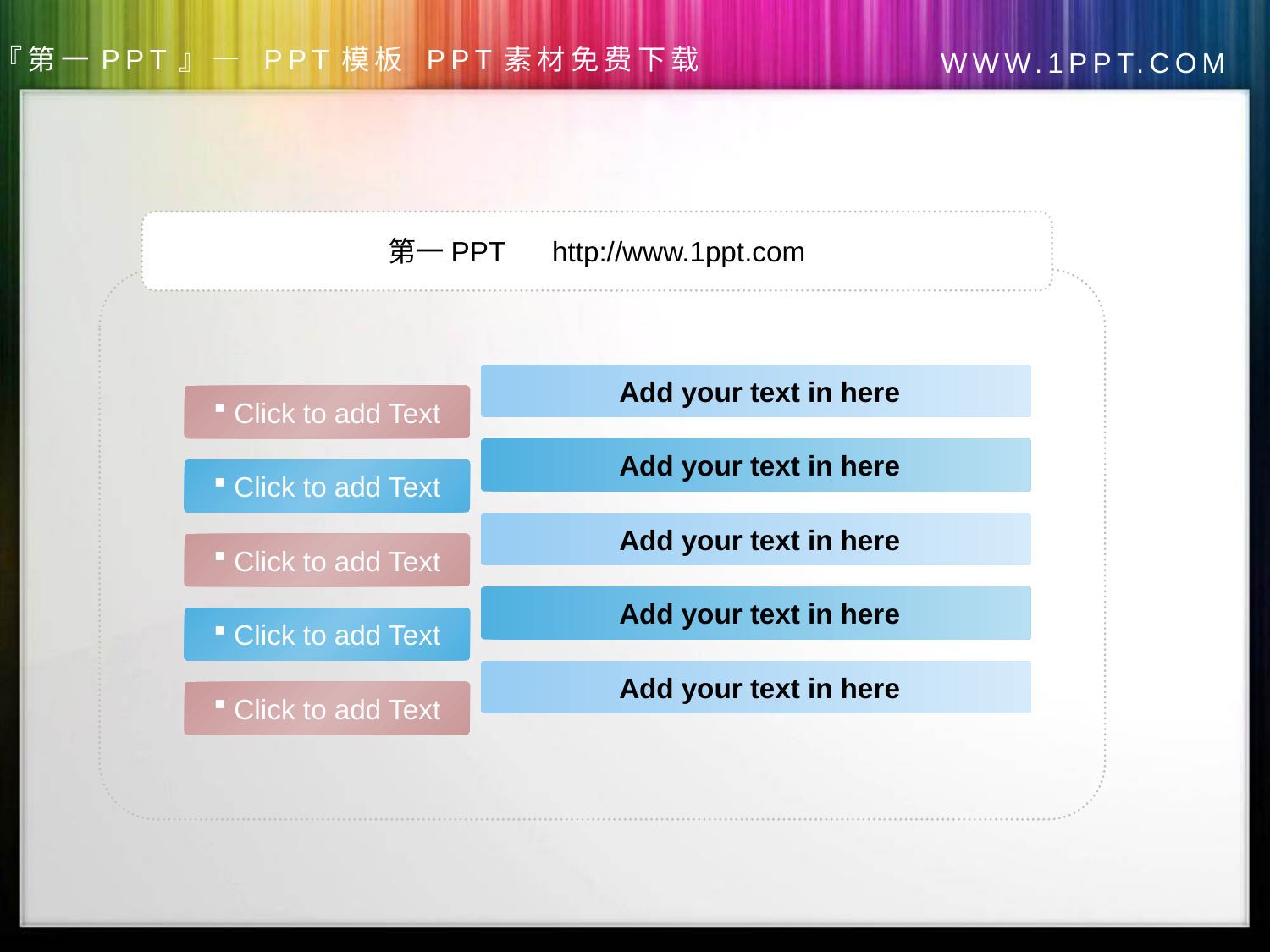

第一PPT      http://www.1ppt.com

 Add your text in here
 Click to add Text
 Add your text in here
 Click to add Text
 Add your text in here
 Click to add Text
 Add your text in here
 Click to add Text
 Add your text in here
 Click to add Text